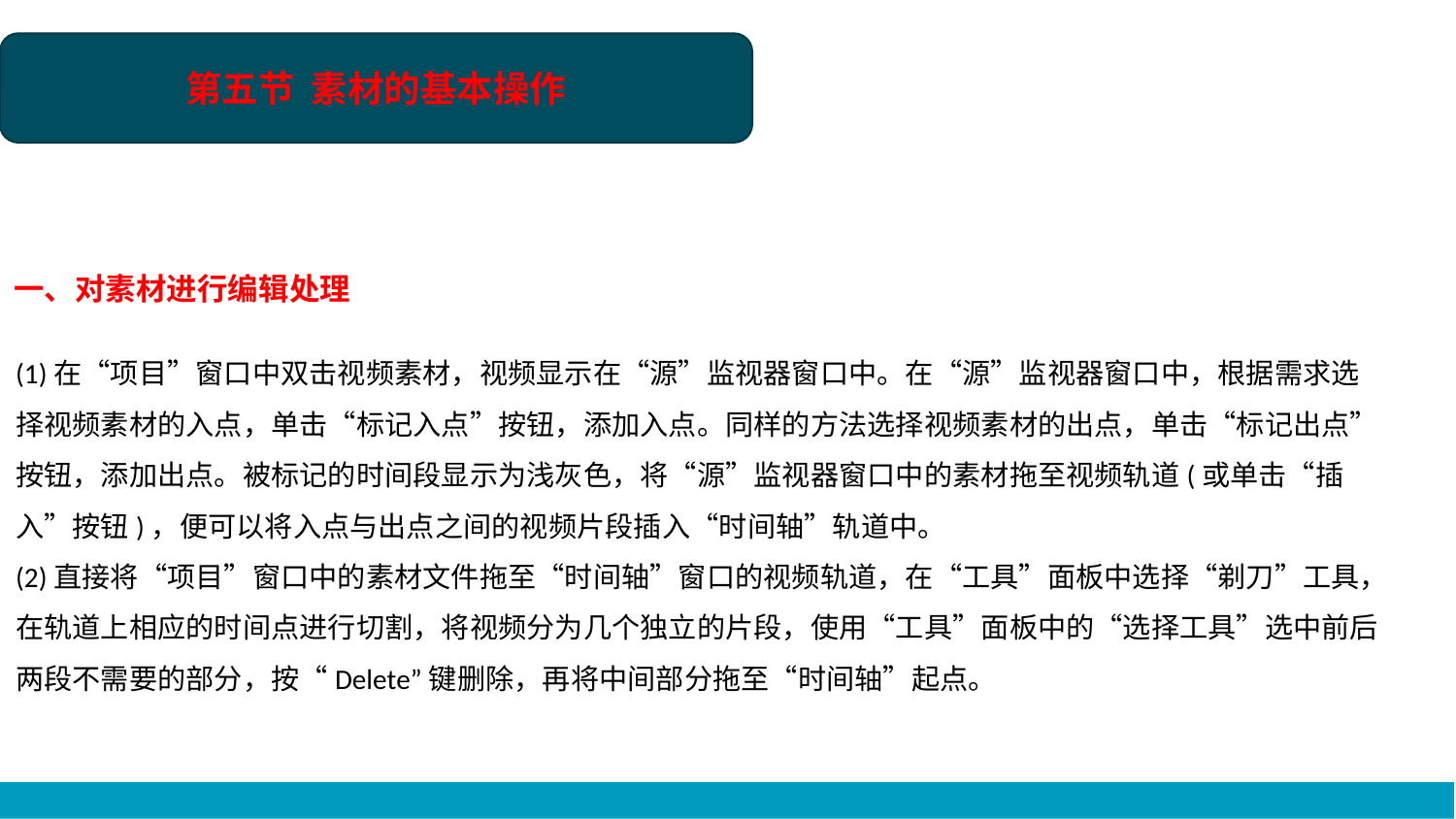

第五节  素材的基本操作
一、对素材进行编辑处理
(1)在“项目”窗口中双击视频素材，视频显示在“源”监视器窗口中。在“源”监视器窗口中，根据需求选择视频素材的入点，单击“标记入点”按钮，添加入点。同样的方法选择视频素材的出点，单击“标记出点”按钮，添加出点。被标记的时间段显示为浅灰色，将“源”监视器窗口中的素材拖至视频轨道(或单击“插入”按钮)，便可以将入点与出点之间的视频片段插入“时间轴”轨道中。
(2)直接将“项目”窗口中的素材文件拖至“时间轴”窗口的视频轨道，在“工具”面板中选择“剃刀”工具，在轨道上相应的时间点进行切割，将视频分为几个独立的片段，使用“工具”面板中的“选择工具”选中前后两段不需要的部分，按“Delete”键删除，再将中间部分拖至“时间轴”起点。